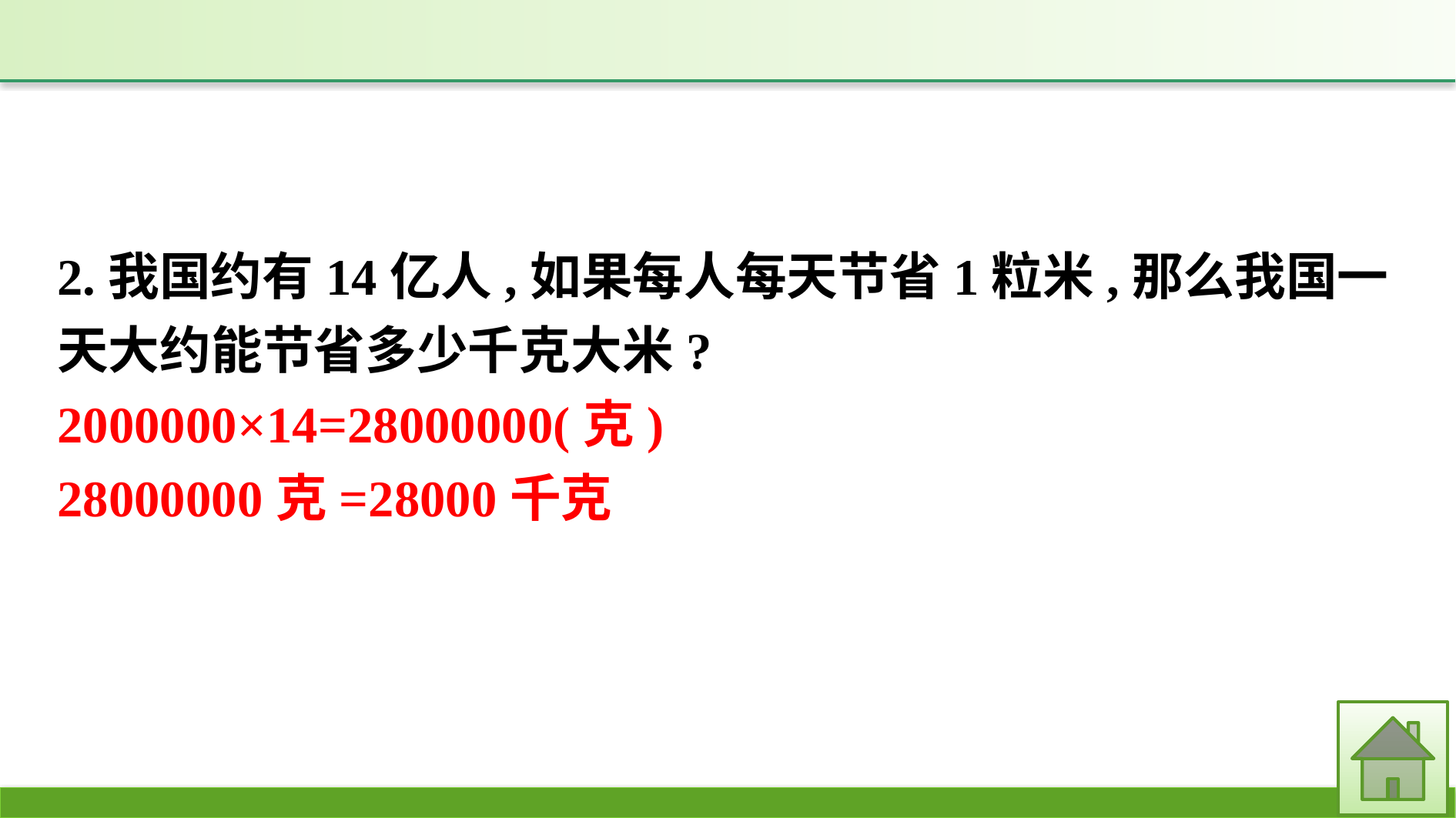

2.我国约有14亿人,如果每人每天节省1粒米,那么我国一天大约能节省多少千克大米?
2000000×14=28000000(克)
28000000克=28000千克